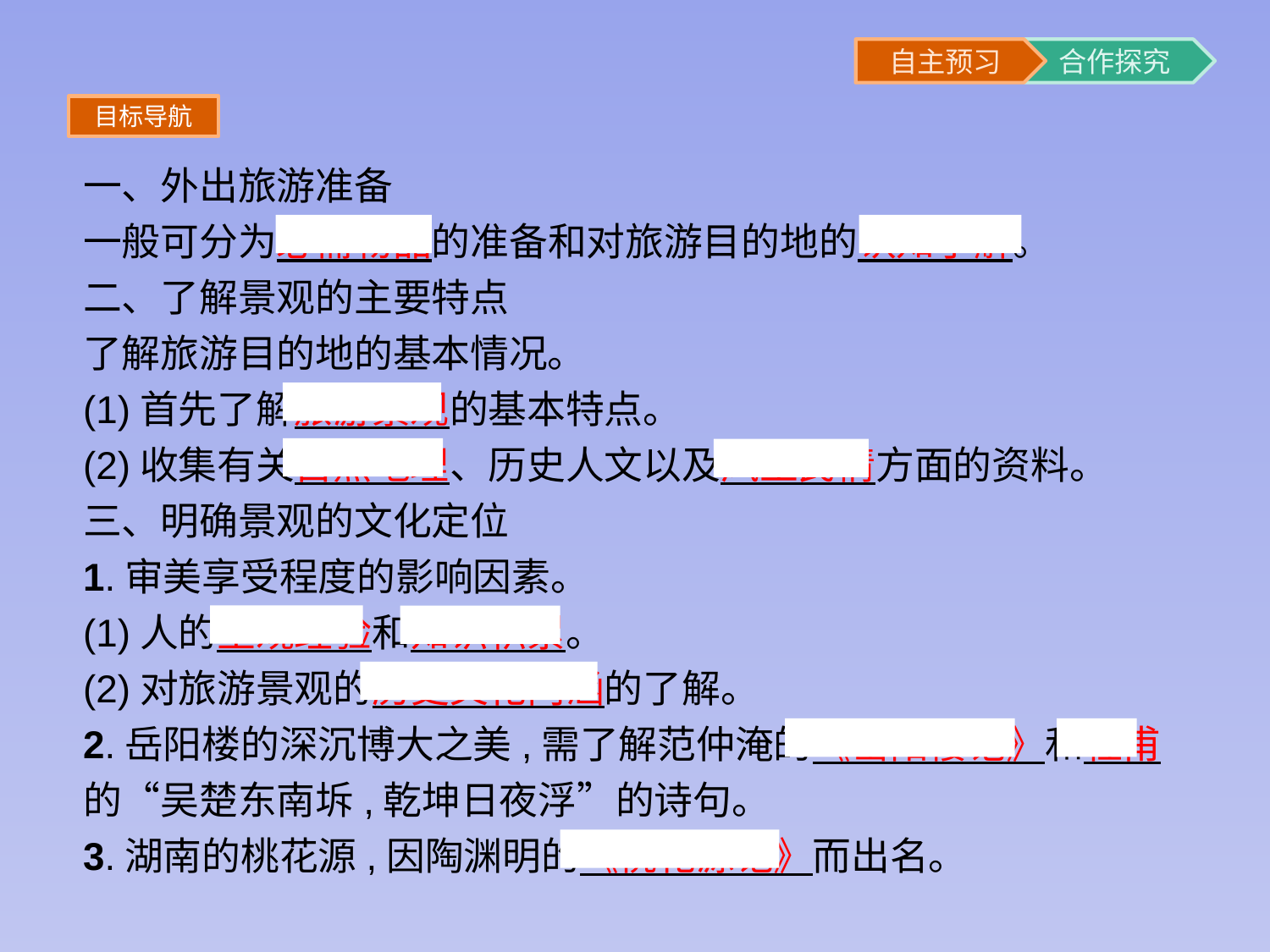

目标导航
一、外出旅游准备
一般可分为必需物品的准备和对旅游目的地的认知了解。
二、了解景观的主要特点
了解旅游目的地的基本情况。
(1)首先了解旅游景观的基本特点。
(2)收集有关自然地理、历史人文以及风土民情方面的资料。
三、明确景观的文化定位
1.审美享受程度的影响因素。
(1)人的主观经验和知识积累。
(2)对旅游景观的历史文化内涵的了解。
2.岳阳楼的深沉博大之美,需了解范仲淹的《岳阳楼记》和杜甫的“吴楚东南坼,乾坤日夜浮”的诗句。
3.湖南的桃花源,因陶渊明的《桃花源记》而出名。